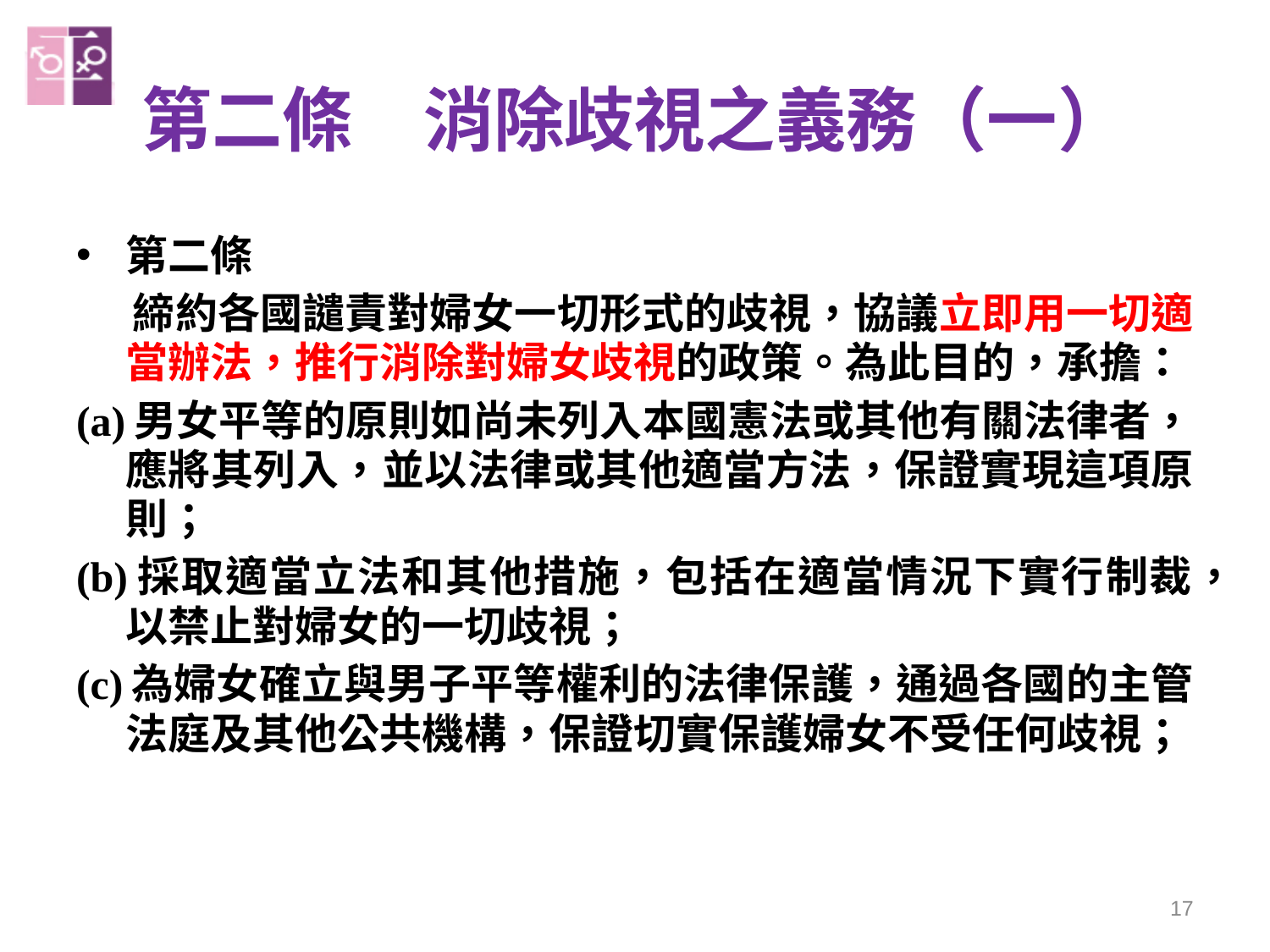

# 第二條　消除歧視之義務（一）
第二條
     締約各國譴責對婦女一切形式的歧視，協議立即用一切適當辦法，推行消除對婦女歧視的政策。為此目的，承擔：
(a)男女平等的原則如尚未列入本國憲法或其他有關法律者，應將其列入，並以法律或其他適當方法，保證實現這項原則；
(b)採取適當立法和其他措施，包括在適當情況下實行制裁，以禁止對婦女的一切歧視；
(c)為婦女確立與男子平等權利的法律保護，通過各國的主管法庭及其他公共機構，保證切實保護婦女不受任何歧視；

17